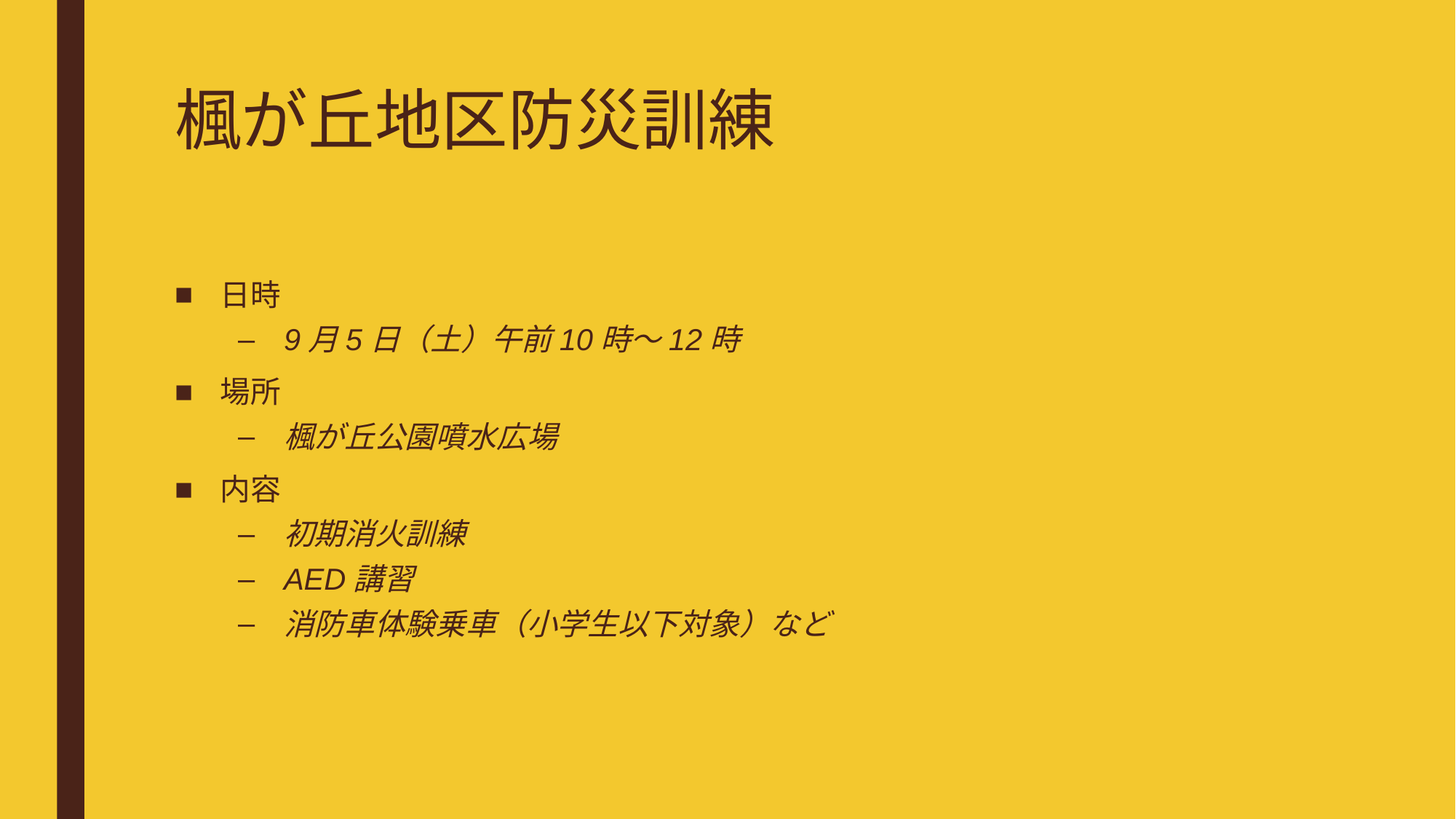

# 楓が丘地区防災訓練
日時
9月5日（土）午前10時～12時
場所
楓が丘公園噴水広場
内容
初期消火訓練
AED講習
消防車体験乗車（小学生以下対象）など